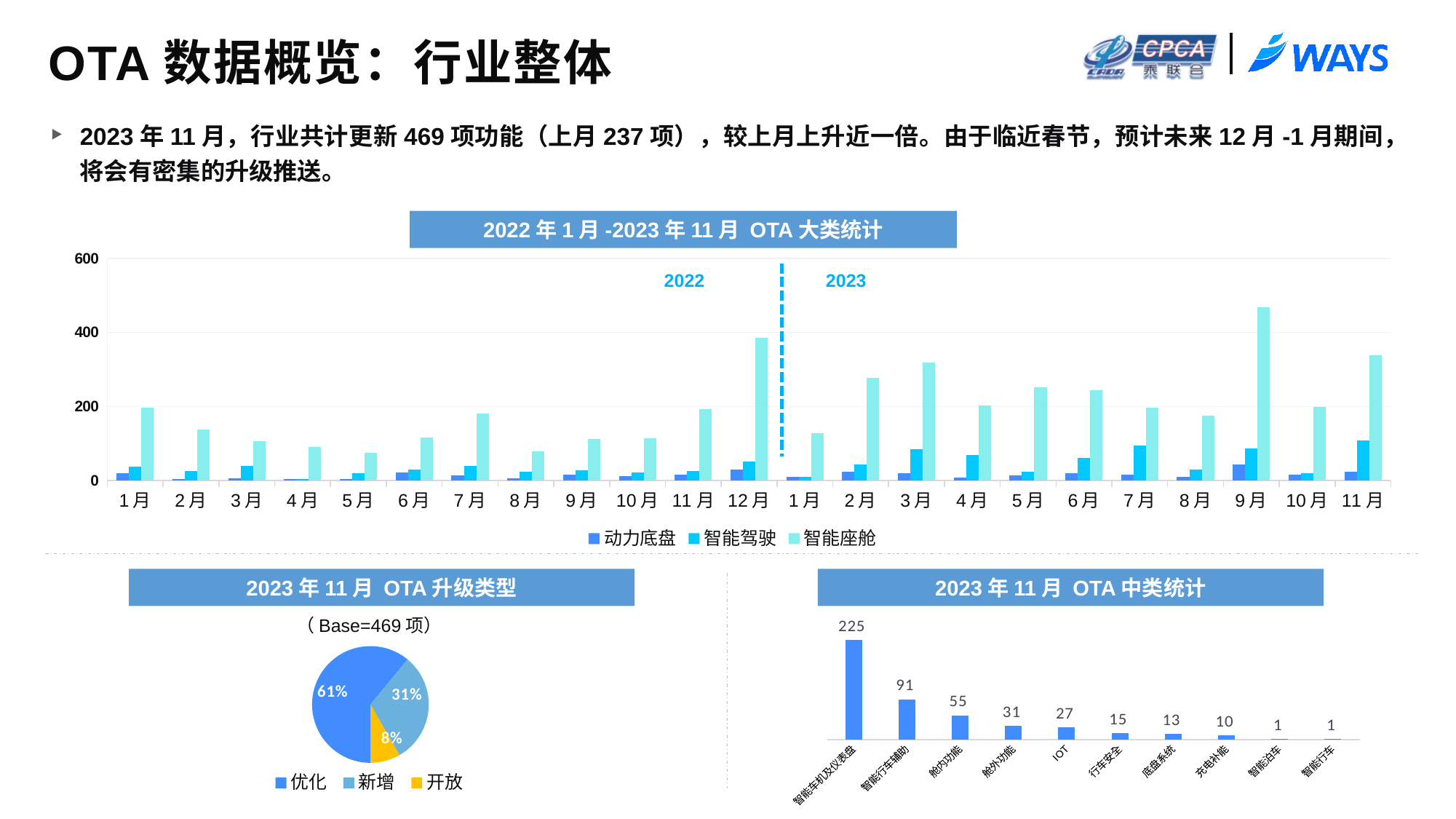

# OTA数据概览：行业整体
2023年11月，行业共计更新469项功能（上月237项），较上月上升近一倍。由于临近春节，预计未来12月-1月期间，将会有密集的升级推送。
2022年1月-2023年11月 OTA大类统计

### Chart

| Category | 动力底盘 | 智能驾驶 | 智能座舱 |
|---|---|---|---|
| 1月 | 19.0 | 38.0 | 197.0 |
| 2月 | 3.0 | 25.0 | 137.0 |
| 3月 | 5.0 | 40.0 | 106.0 |
| 4月 | 3.0 | 3.0 | 91.0 |
| 5月 | 4.0 | 19.0 | 74.0 |
| 6月 | 22.0 | 29.0 | 115.0 |
| 7月 | 14.0 | 39.0 | 181.0 |
| 8月 | 6.0 | 23.0 | 78.0 |
| 9月 | 16.0 | 27.0 | 111.0 |
| 10月 | 11.0 | 22.0 | 113.0 |
| 11月 | 16.0 | 25.0 | 193.0 |
| 12月 | 30.0 | 50.0 | 385.0 |
| 1月 | 9.0 | 10.0 | 128.0 |
| 2月 | 23.0 | 44.0 | 277.0 |
| 3月 | 20.0 | 84.0 | 319.0 |
| 4月 | 8.0 | 68.0 | 202.0 |
| 5月 | 13.0 | 23.0 | 252.0 |
| 6月 | 20.0 | 60.0 | 243.0 |
| 7月 | 16.0 | 95.0 | 196.0 |
| 8月 | 9.0 | 30.0 | 175.0 |
| 9月 | 44.0 | 87.0 | 469.0 |
| 10月 | 15.0 | 20.0 | 199.0 |
| 11月 | 23.0 | 108.0 | 338.0 |
2022
2023
2023年11月 OTA升级类型
2023年11月 OTA中类统计
（Base=469项）

### Chart

| Category | NET WORTH |
|---|---|
| 智能车机及仪表盘 | 225.0 |
| 智能行车辅助 | 91.0 |
| 舱内功能 | 55.0 |
| 舱外功能 | 31.0 |
| IOT | 27.0 |
| 行车安全 | 15.0 |
| 底盘系统 | 13.0 |
| 充电补能 | 10.0 |
| 智能泊车 | 1.0 |
| 智能行车 | 1.0 |

### Chart

| Category | 份额 |
|---|---|
| 优化 | 0.6098081023454158 |
| 新增 | 0.3070362473347548 |
| 开放 | 0.08315565031982942 |